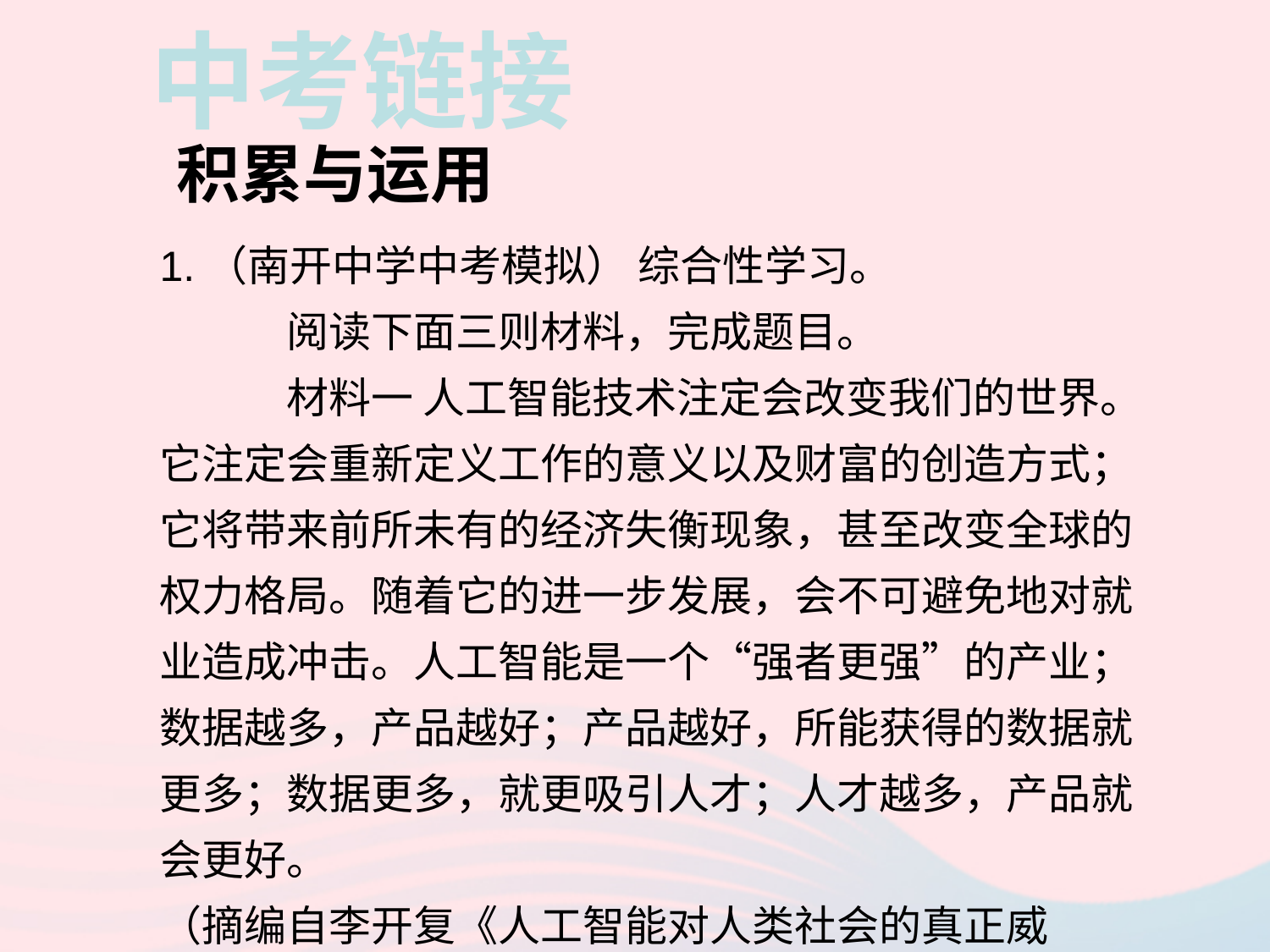

中考链接
积累与运用
1.（南开中学中考模拟） 综合性学习。
	阅读下面三则材料，完成题目。
	材料一 人工智能技术注定会改变我们的世界。它注定会重新定义工作的意义以及财富的创造方式；它将带来前所未有的经济失衡现象，甚至改变全球的权力格局。随着它的进一步发展，会不可避免地对就业造成冲击。人工智能是一个“强者更强”的产业；数据越多，产品越好；产品越好，所能获得的数据就更多；数据更多，就更吸引人才；人才越多，产品就会更好。
（摘编自李开复《人工智能对人类社会的真正威胁》）